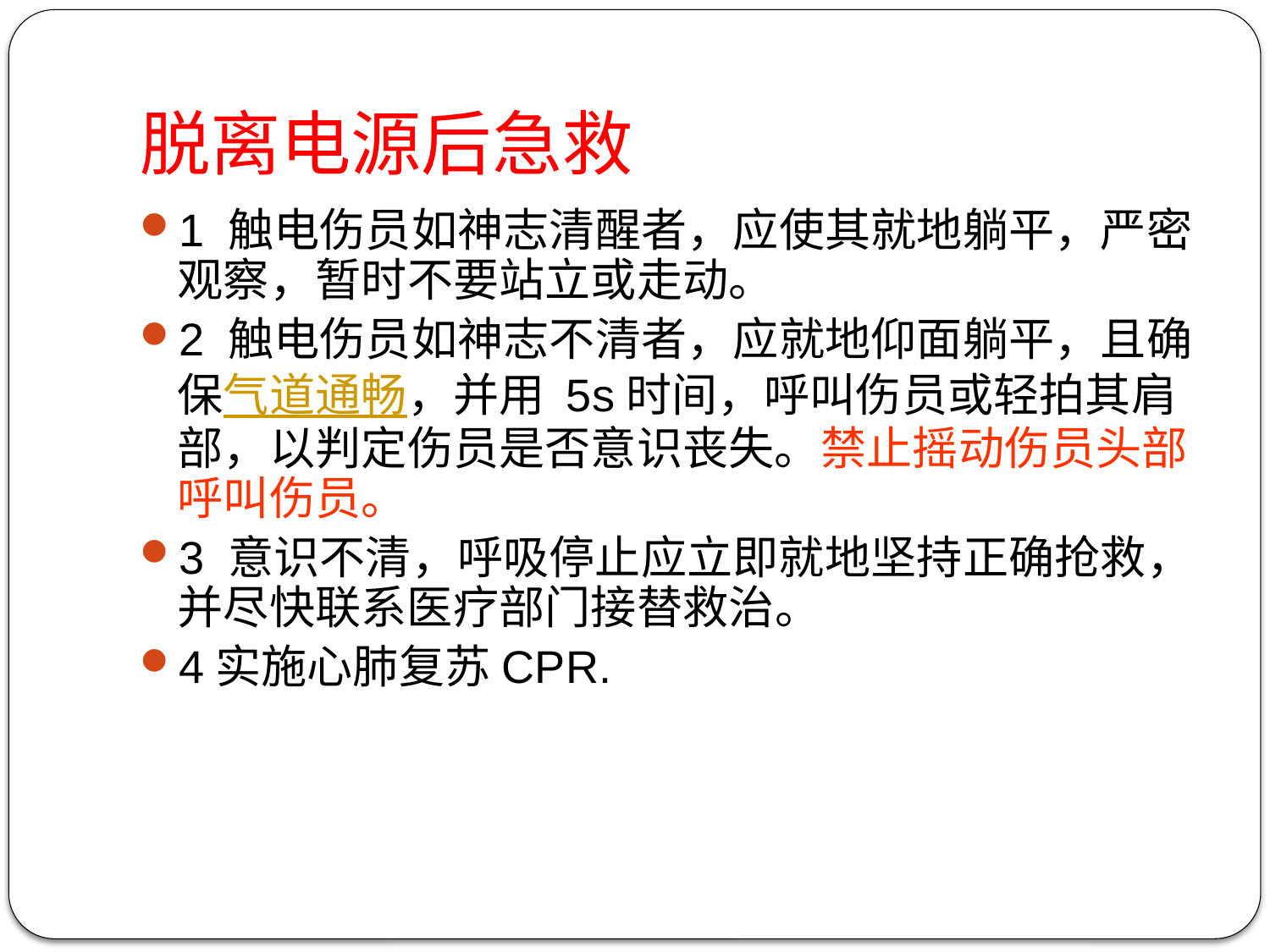

# 脱离电源后急救
1 触电伤员如神志清醒者，应使其就地躺平，严密观察，暂时不要站立或走动。
2 触电伤员如神志不清者，应就地仰面躺平，且确保气道通畅，并用 5s时间，呼叫伤员或轻拍其肩部，以判定伤员是否意识丧失。禁止摇动伤员头部呼叫伤员。
3 意识不清，呼吸停止应立即就地坚持正确抢救，并尽快联系医疗部门接替救治。
4实施心肺复苏CPR.